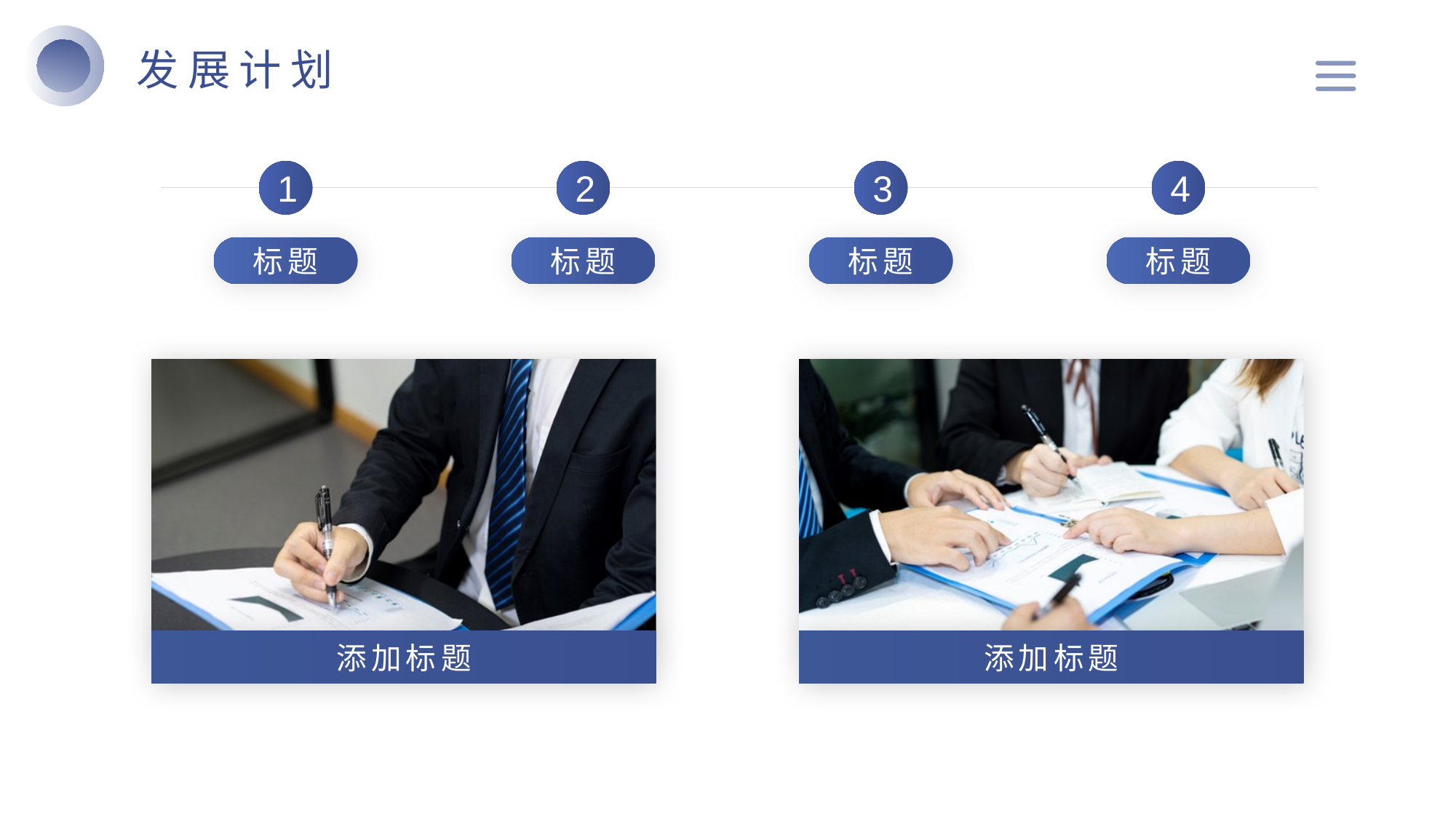

发展计划
1
标题
2
标题
3
标题
4
标题

添加标题

添加标题